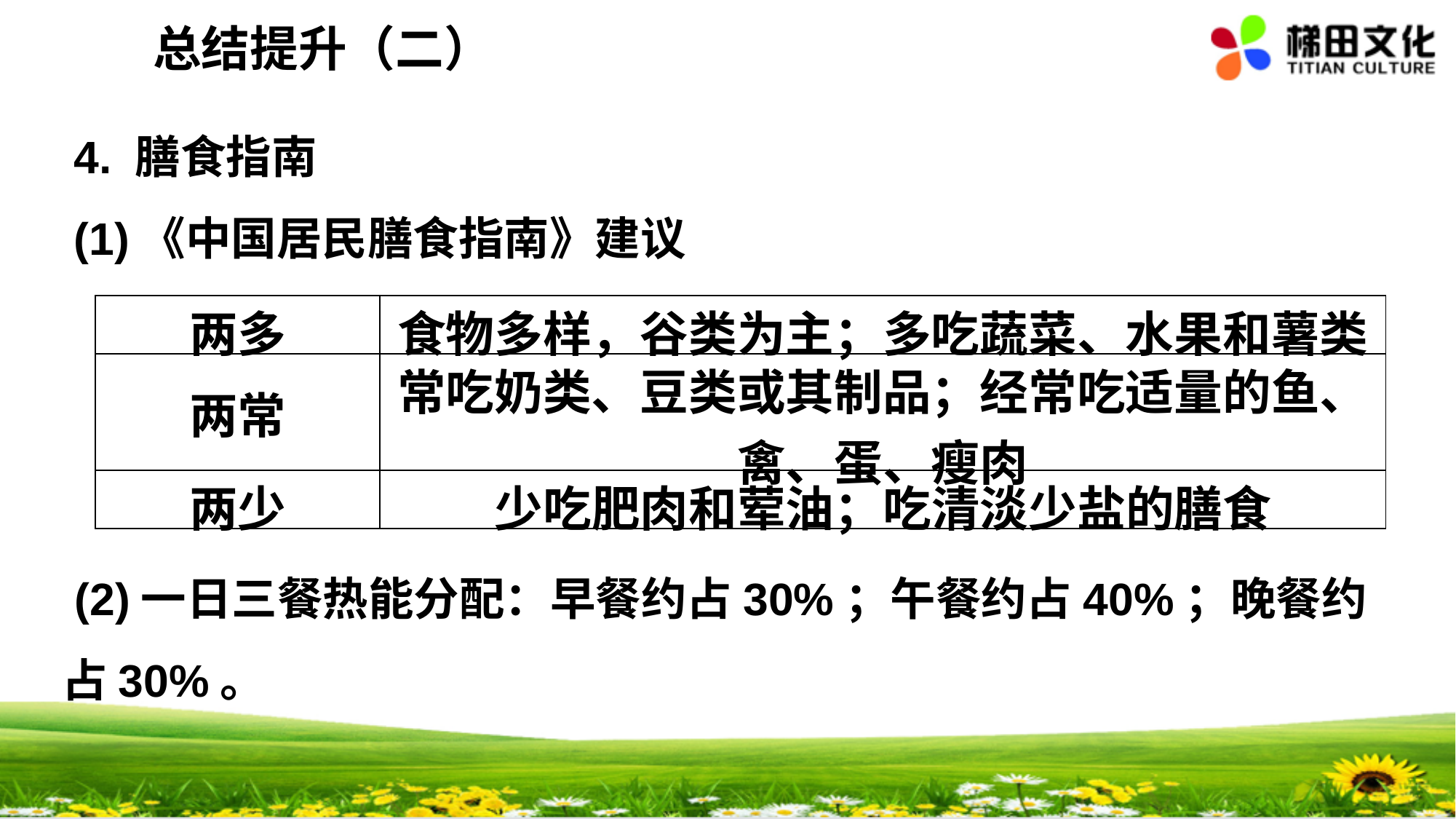

总结提升（二）
4. 膳食指南
(1)《中国居民膳食指南》建议
| 两多 | 食物多样，谷类为主；多吃蔬菜、水果和薯类 |
| --- | --- |
| 两常 | 常吃奶类、豆类或其制品；经常吃适量的鱼、禽、蛋、瘦肉 |
| 两少 | 少吃肥肉和荤油；吃清淡少盐的膳食 |
 (2)一日三餐热能分配：早餐约占30%；午餐约占40%；晚餐约占30%。